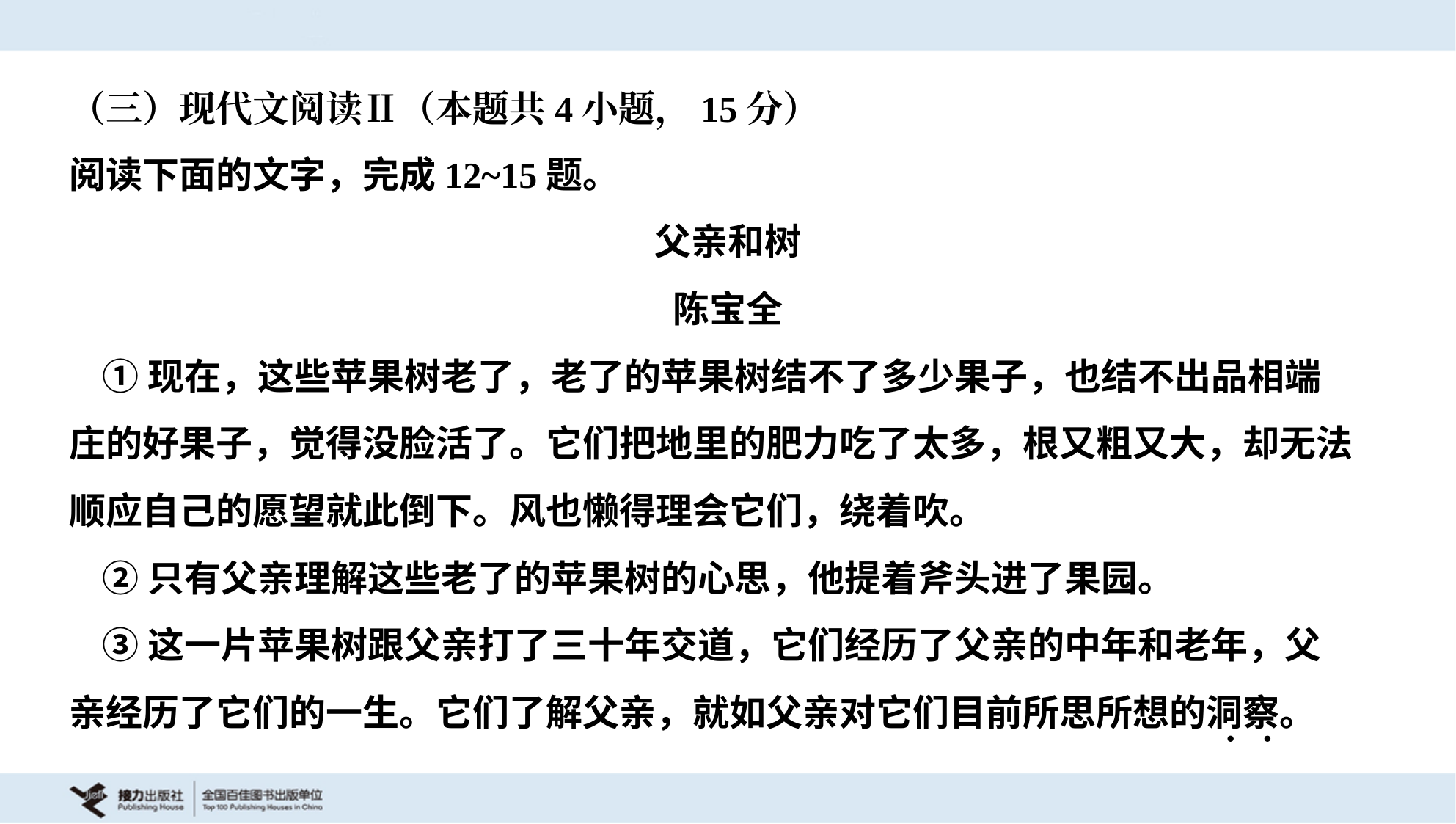

（三）现代文阅读Ⅱ（本题共4小题，15分）
阅读下面的文字，完成12~15题。
父亲和树
陈宝全
    ①现在，这些苹果树老了，老了的苹果树结不了多少果子，也结不出品相端
庄的好果子，觉得没脸活了。它们把地里的肥力吃了太多，根又粗又大，却无法
顺应自己的愿望就此倒下。风也懒得理会它们，绕着吹。
    ②只有父亲理解这些老了的苹果树的心思，他提着斧头进了果园。
    ③这一片苹果树跟父亲打了三十年交道，它们经历了父亲的中年和老年，父
亲经历了它们的一生。它们了解父亲，就如父亲对它们目前所思所想的洞察。